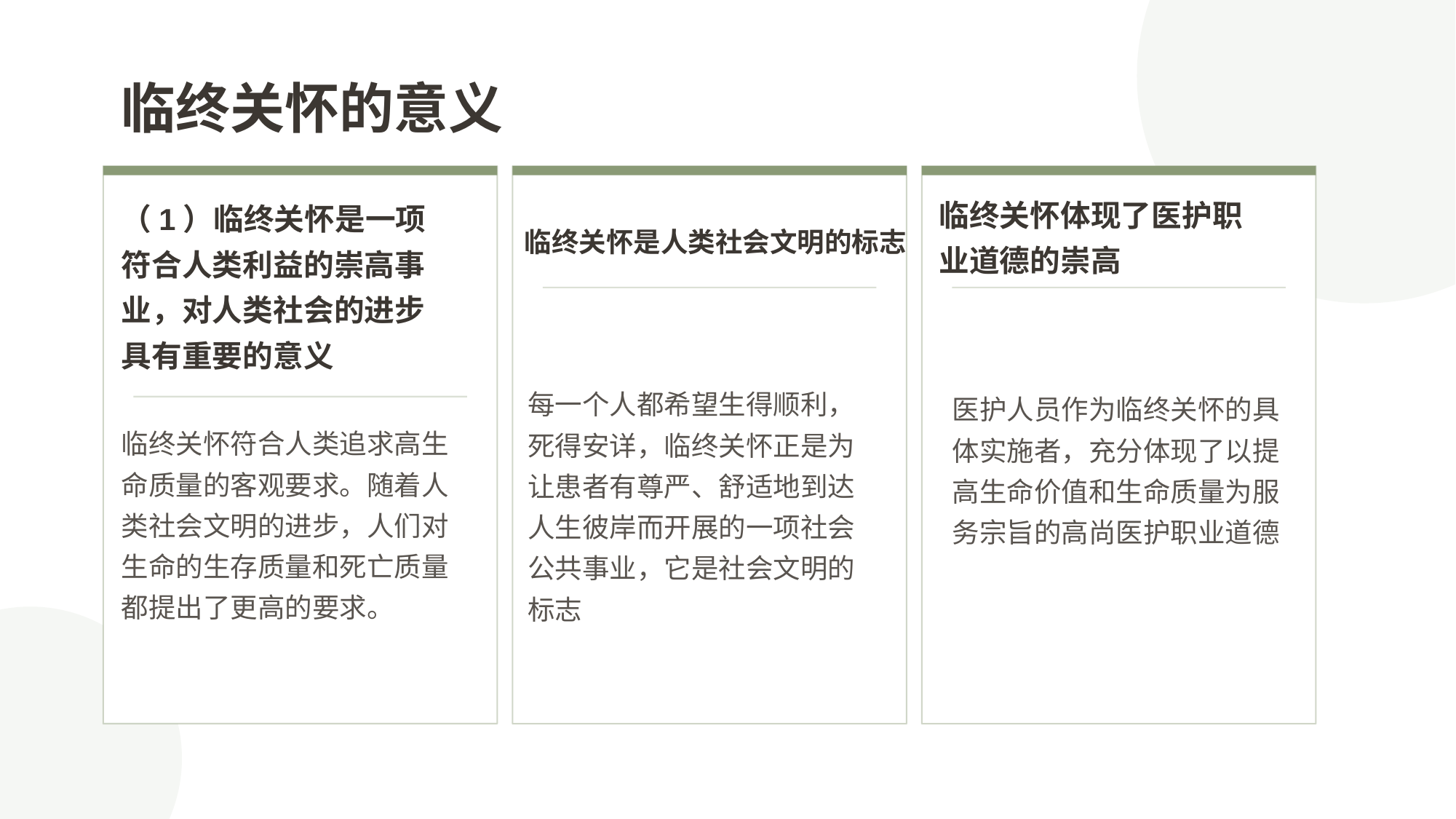

临终关怀的意义

临终关怀体现了医护职
业道德的崇高
临终关怀是人类社会文明的标志
（1）临终关怀是一项符合人类利益的崇高事业，对人类社会的进步具有重要的意义

临终关怀符合人类追求高生命质量的客观要求。随着人类社会文明的进步，人们对生命的生存质量和死亡质量都提出了更高的要求。
医护人员作为临终关怀的具体实施者，充分体现了以提高生命价值和生命质量为服务宗旨的高尚医护职业道德
每一个人都希望生得顺利，死得安详，临终关怀正是为让患者有尊严、舒适地到达人生彼岸而开展的一项社会公共事业，它是社会文明的标志